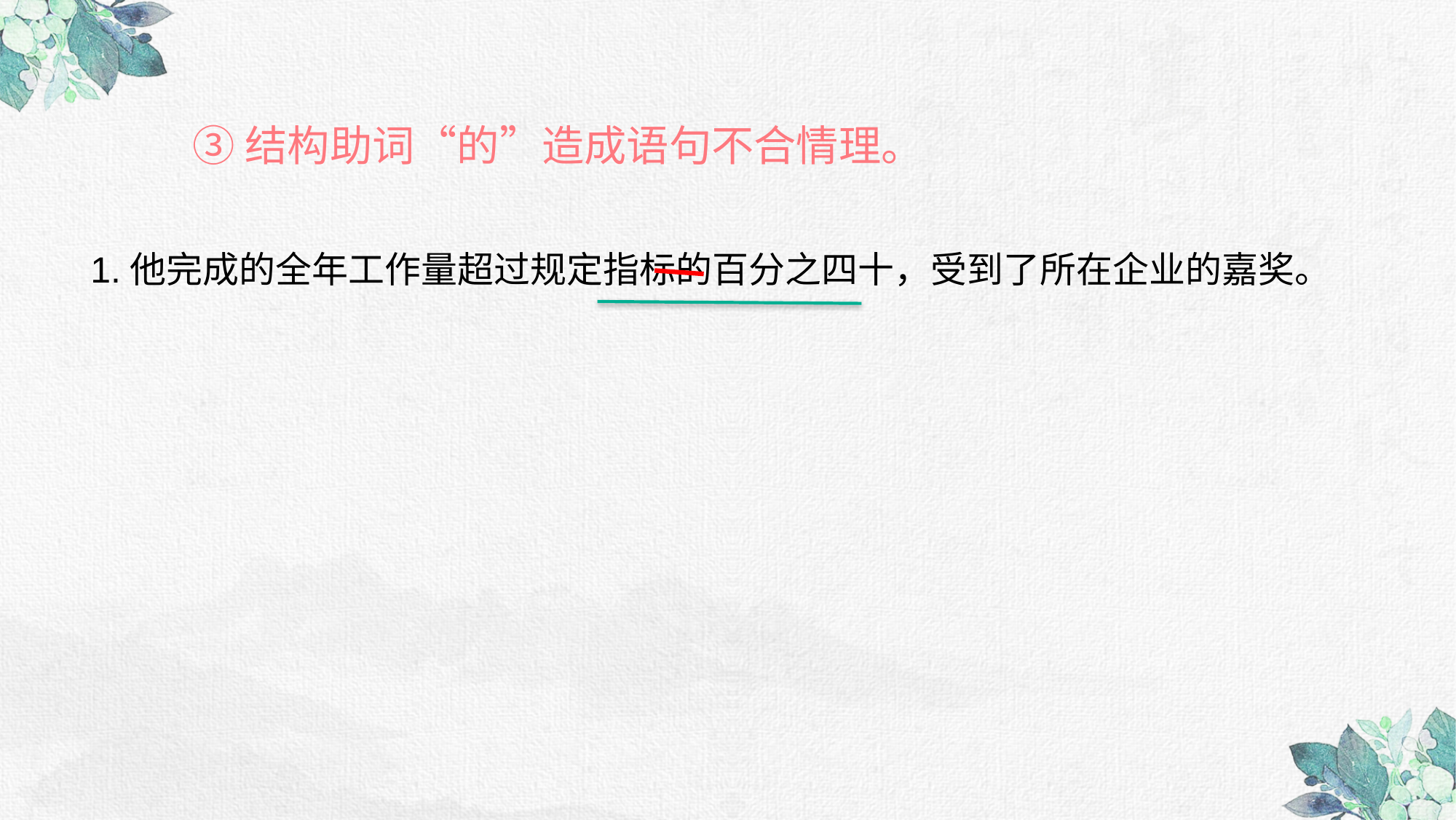

③结构助词“的”造成语句不合情理。
1.他完成的全年工作量超过规定指标的百分之四十，受到了所在企业的嘉奖。